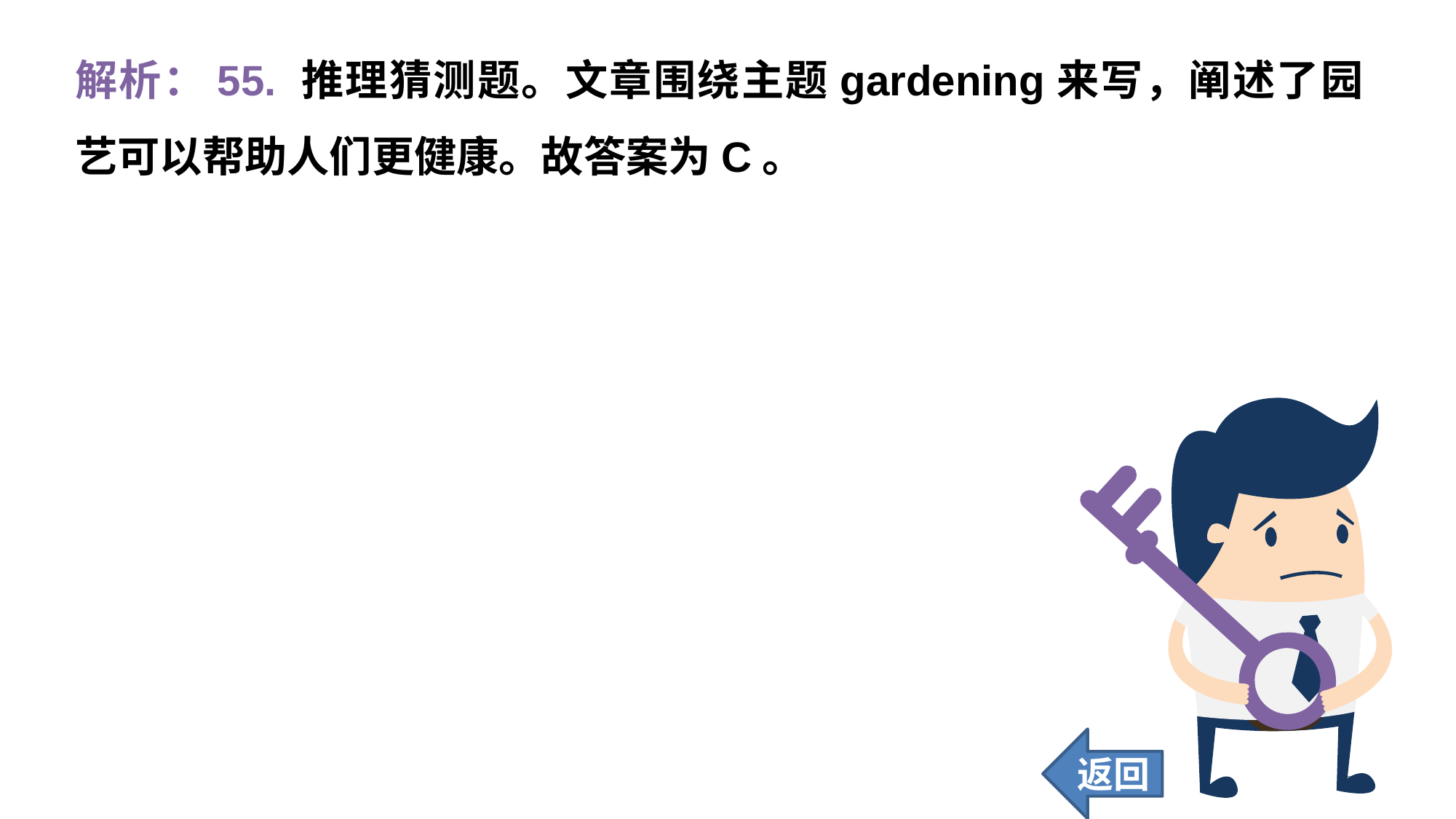

解析：55. 推理猜测题。文章围绕主题gardening来写，阐述了园艺可以帮助人们更健康。故答案为C。

返回
391